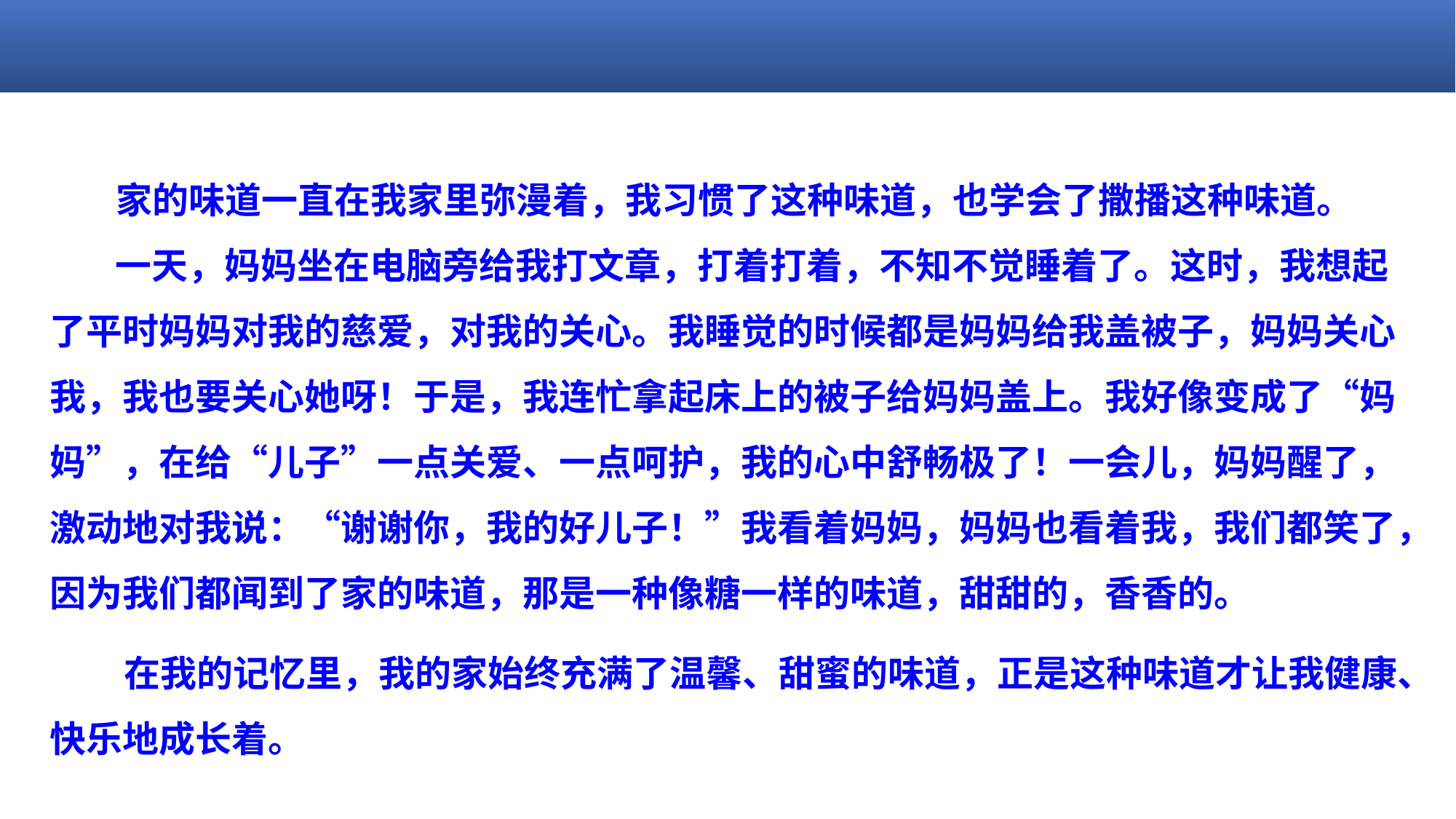

家的味道一直在我家里弥漫着，我习惯了这种味道，也学会了撒播这种味道。
        一天，妈妈坐在电脑旁给我打文章，打着打着，不知不觉睡着了。这时，我想起了平时妈妈对我的慈爱，对我的关心。我睡觉的时候都是妈妈给我盖被子，妈妈关心我，我也要关心她呀！于是，我连忙拿起床上的被子给妈妈盖上。我好像变成了“妈妈”，在给“儿子”一点关爱、一点呵护，我的心中舒畅极了！一会儿，妈妈醒了，激动地对我说：“谢谢你，我的好儿子！”我看着妈妈，妈妈也看着我，我们都笑了，因为我们都闻到了家的味道，那是一种像糖一样的味道，甜甜的，香香的。
        在我的记忆里，我的家始终充满了温馨、甜蜜的味道，正是这种味道才让我健康、快乐地成长着。